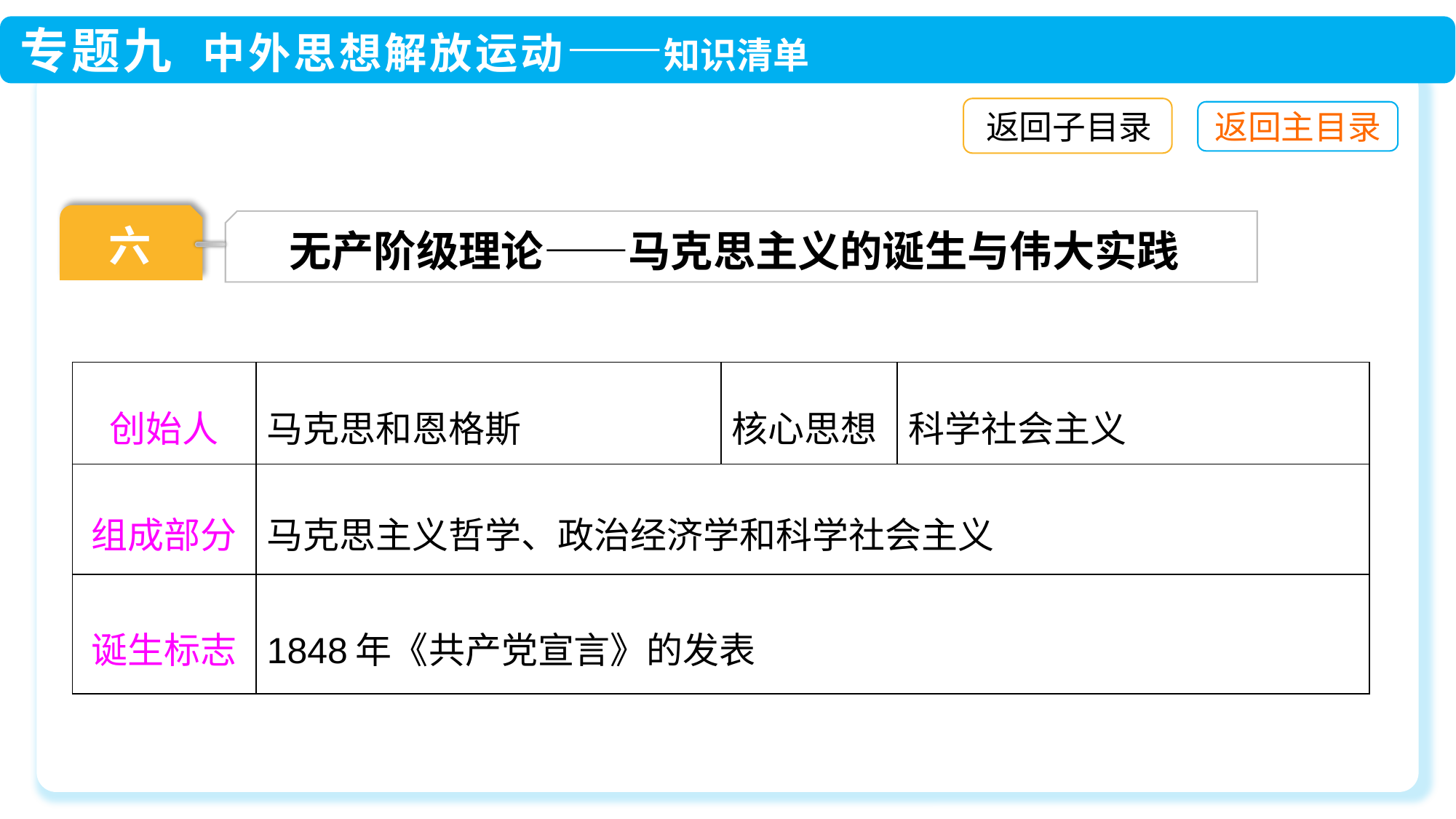

返回子目录
六
无产阶级理论——马克思主义的诞生与伟大实践

| 创始人 | 马克思和恩格斯 | 核心思想 | 科学社会主义 |
| --- | --- | --- | --- |
| 组成部分 | 马克思主义哲学、政治经济学和科学社会主义 |  |  |
| 诞生标志 | 1848年《共产党宣言》的发表 |  |  |